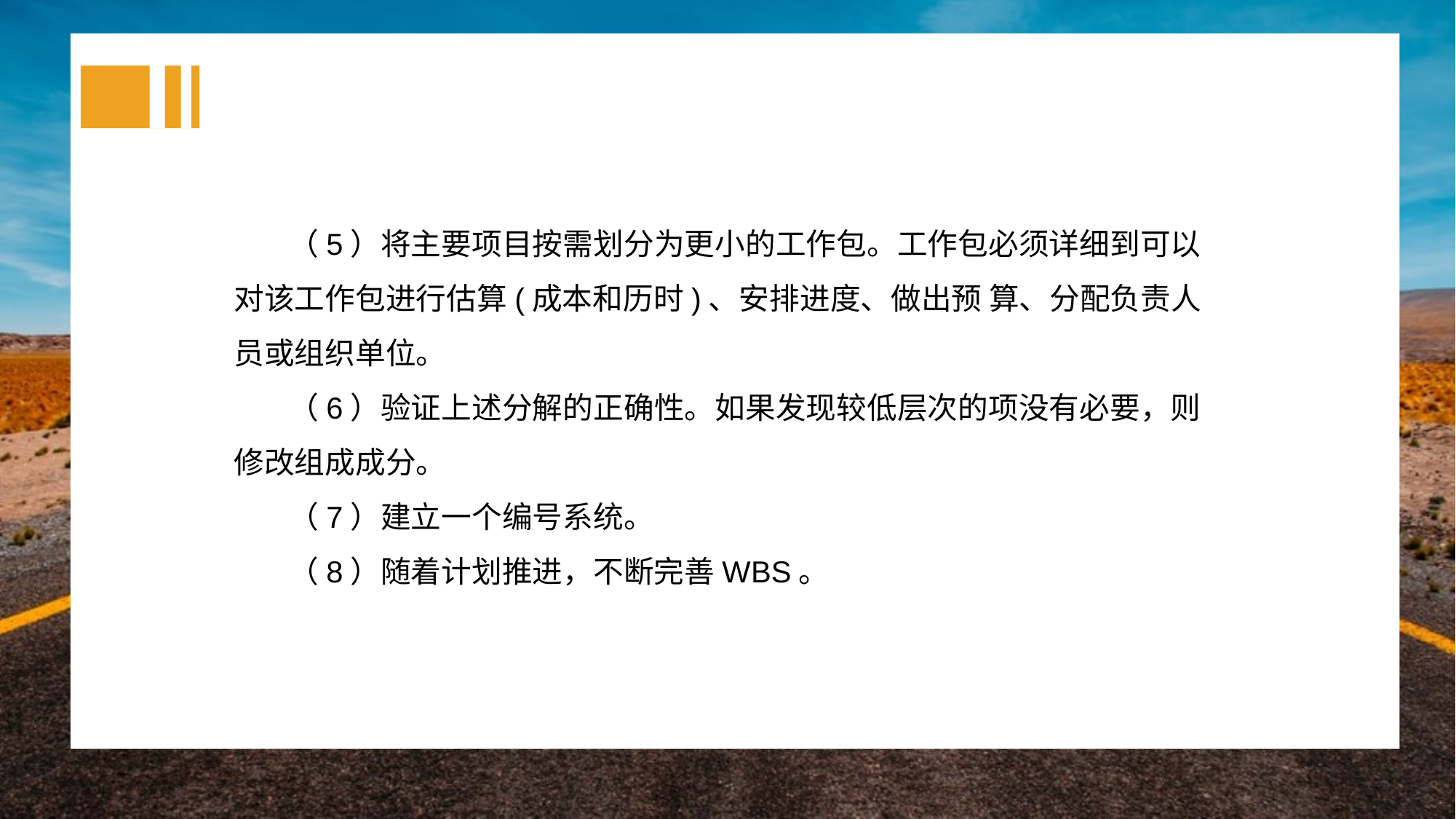

（5）将主要项目按需划分为更小的工作包。工作包必须详细到可以对该工作包进行估算(成本和历时)、安排进度、做出预 算、分配负责人员或组织单位。
（6）验证上述分解的正确性。如果发现较低层次的项没有必要，则修改组成成分。
（7）建立一个编号系统。
（8）随着计划推进，不断完善WBS。